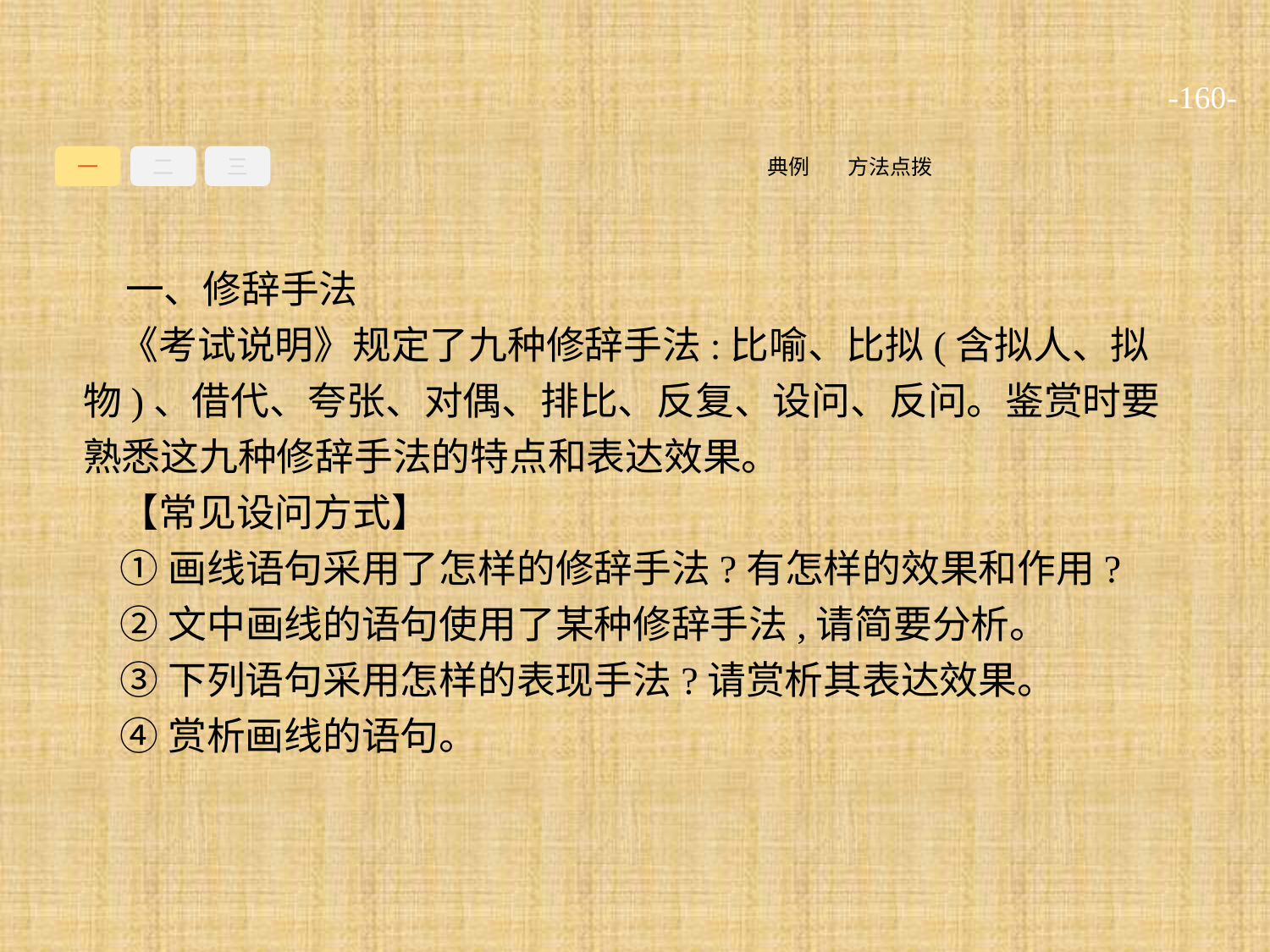

-160-
一
二
三
方法点拨
典例
一、修辞手法
《考试说明》规定了九种修辞手法:比喻、比拟(含拟人、拟物)、借代、夸张、对偶、排比、反复、设问、反问。鉴赏时要熟悉这九种修辞手法的特点和表达效果。
【常见设问方式】
①画线语句采用了怎样的修辞手法?有怎样的效果和作用?
②文中画线的语句使用了某种修辞手法,请简要分析。
③下列语句采用怎样的表现手法?请赏析其表达效果。
④赏析画线的语句。